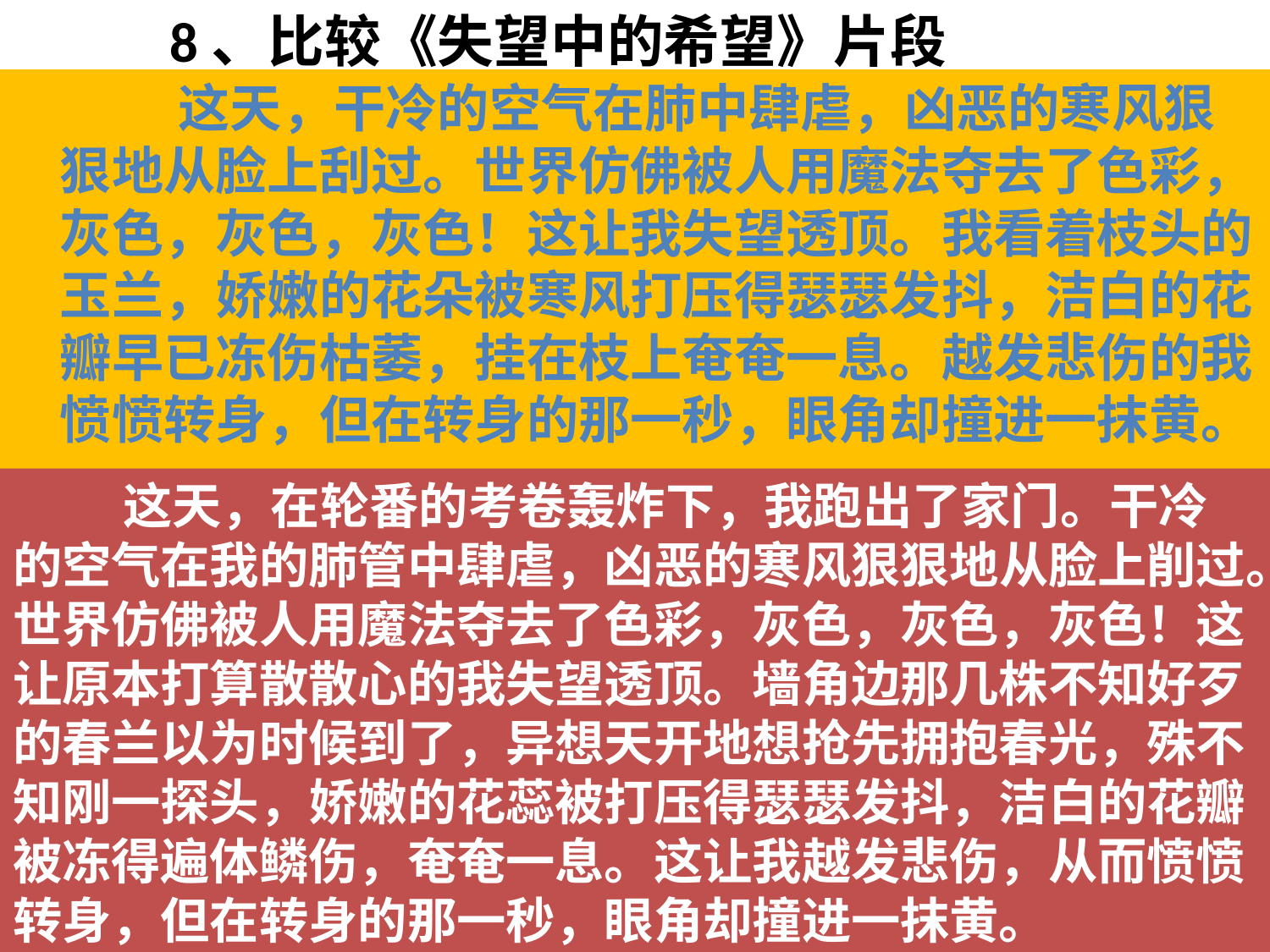

8、比较《失望中的希望》片段
             这天，干冷的空气在肺中肆虐，凶恶的寒风狠狠地从脸上刮过。世界仿佛被人用魔法夺去了色彩，灰色，灰色，灰色！这让我失望透顶。我看着枝头的玉兰，娇嫩的花朵被寒风打压得瑟瑟发抖，洁白的花瓣早已冻伤枯萎，挂在枝上奄奄一息。越发悲伤的我愤愤转身，但在转身的那一秒，眼角却撞进一抹黄。

     这天，在轮番的考卷轰炸下，我跑出了家门。干冷的空气在我的肺管中肆虐，凶恶的寒风狠狠地从脸上削过。世界仿佛被人用魔法夺去了色彩，灰色，灰色，灰色！这让原本打算散散心的我失望透顶。墙角边那几株不知好歹的春兰以为时候到了，异想天开地想抢先拥抱春光，殊不知刚一探头，娇嫩的花蕊被打压得瑟瑟发抖，洁白的花瓣被冻得遍体鳞伤，奄奄一息。这让我越发悲伤，从而愤愤转身，但在转身的那一秒，眼角却撞进一抹黄。